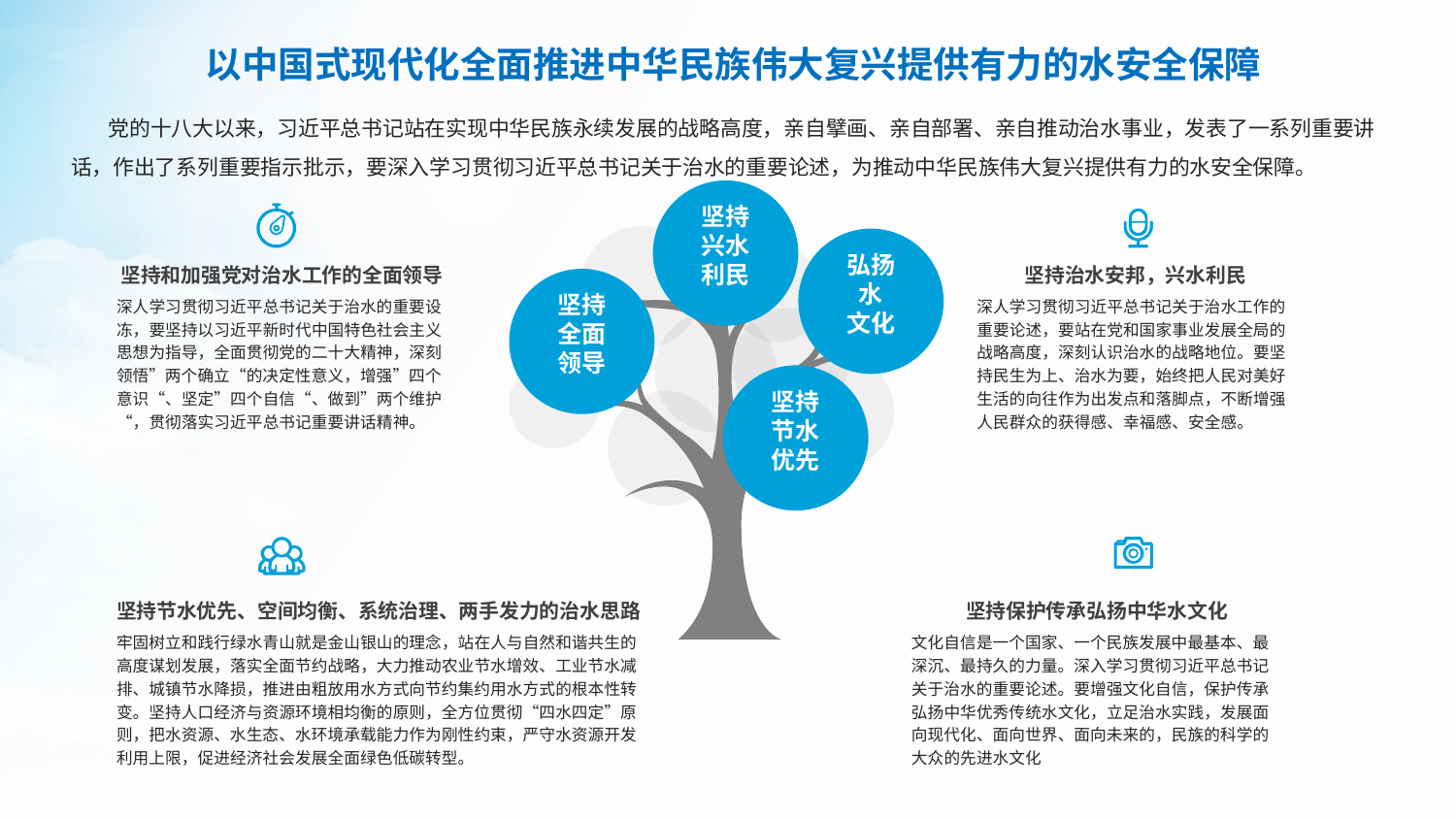

以中国式现代化全面推进中华民族伟大复兴提供有力的水安全保障
       党的十八大以来，习近平总书记站在实现中华民族永续发展的战略高度，亲自擘画、亲自部署、亲自推动治水事业，发表了一系列重要讲话，作出了系列重要指示批示，要深入学习贯彻习近平总书记关于治水的重要论述，为推动中华民族伟大复兴提供有力的水安全保障。
坚持
兴水
利民

弘扬
水
文化

坚持和加强党对治水工作的全面领导
深人学习贯彻习近平总书记关于治水的重要设冻，要坚持以习近平新时代中国特色社会主义思想为指导，全面贯彻党的二十大精神，深刻领悟”两个确立“的决定性意义，增强”四个意识“、坚定”四个自信“、做到”两个维护“，贯彻落实习近平总书记重要讲话精神。
坚持治水安邦，兴水利民
深人学习贯彻习近平总书记关于治水工作的重要论述，要站在党和国家事业发展全局的战略高度，深刻认识治水的战略地位。要坚持民生为上、治水为要，始终把人民对美好生活的向往作为出发点和落脚点，不断增强人民群众的获得感、幸福感、安全感。
坚持
全面
领导

坚持
节水
优先

坚持节水优先、空间均衡、系统治理、两手发力的治水思路
牢固树立和践行绿水青山就是金山银山的理念，站在人与自然和谐共生的高度谋划发展，落实全面节约战略，大力推动农业节水增效、工业节水减排、城镇节水降损，推进由粗放用水方式向节约集约用水方式的根本性转变。坚持人口经济与资源环境相均衡的原则，全方位贯彻“四水四定”原则，把水资源、水生态、水环境承载能力作为刚性约束，严守水资源开发利用上限，促进经济社会发展全面绿色低碳转型。
坚持保护传承弘扬中华水文化
文化自信是一个国家、一个民族发展中最基本、最深沉、最持久的力量。深入学习贯彻习近平总书记关于治水的重要论述。要增强文化自信，保护传承弘扬中华优秀传统水文化，立足治水实践，发展面向现代化、面向世界、面向未来的，民族的科学的大众的先进水文化